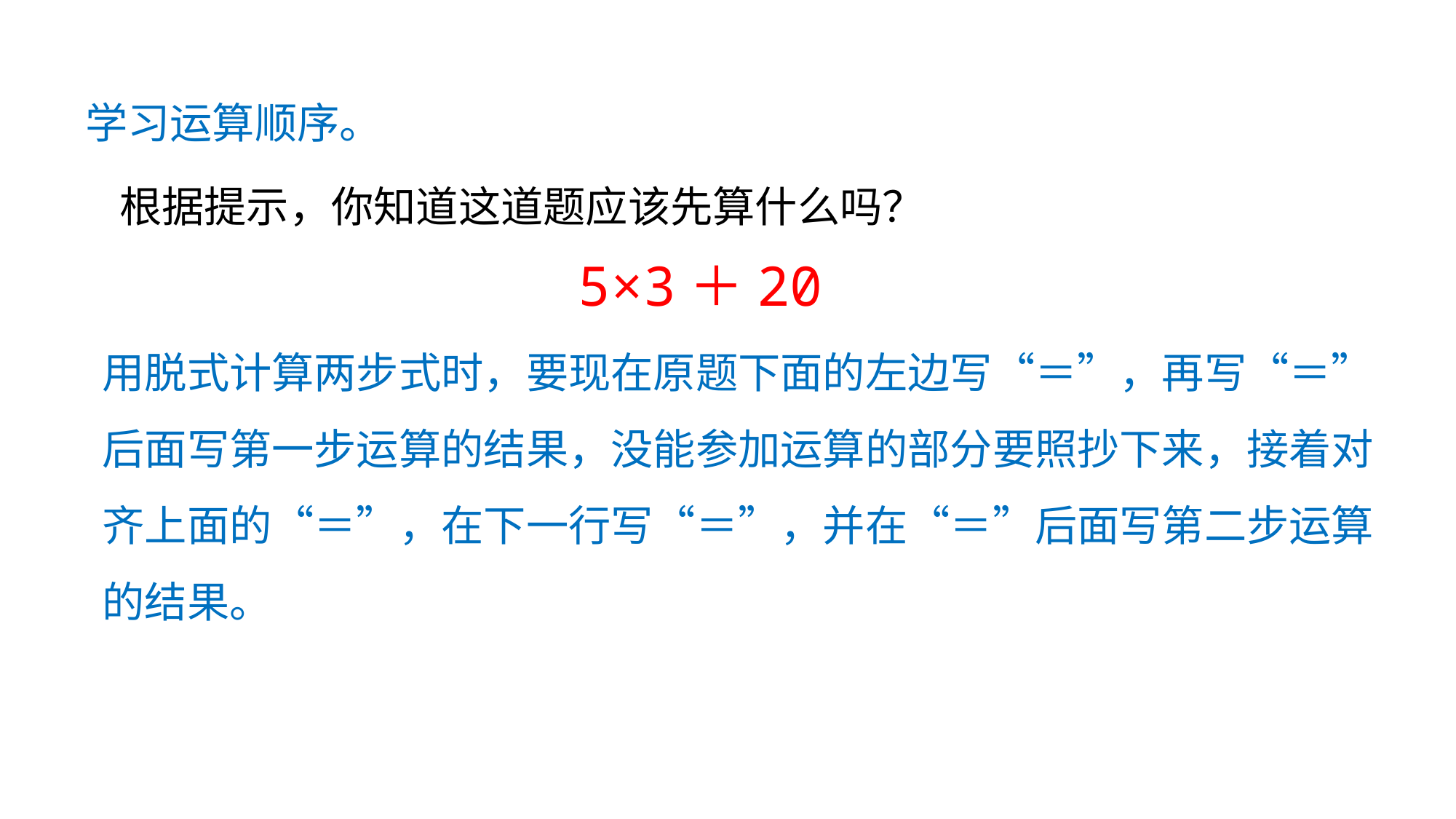

学习运算顺序。
根据提示，你知道这道题应该先算什么吗？
5×3＋20
用脱式计算两步式时，要现在原题下面的左边写“＝”，再写“＝”后面写第一步运算的结果，没能参加运算的部分要照抄下来，接着对齐上面的“＝”，在下一行写“＝”，并在“＝”后面写第二步运算的结果。